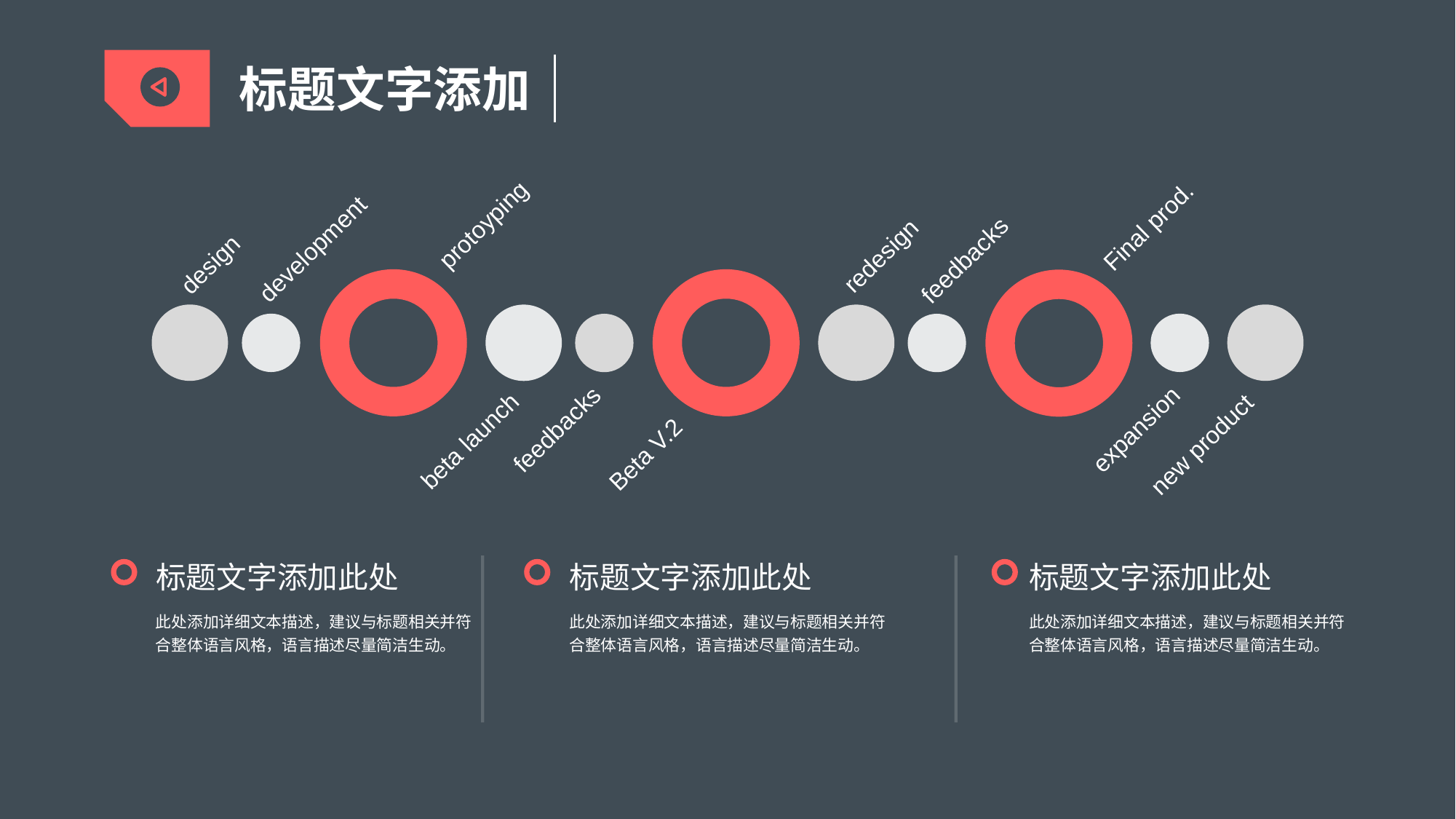

标题文字添加

protoyping
Final prod.
development
redesign
feedbacks
design

expansion
feedbacks
beta launch
new product
Beta V.2
标题文字添加此处
此处添加详细文本描述，建议与标题相关并符合整体语言风格，语言描述尽量简洁生动。
标题文字添加此处
此处添加详细文本描述，建议与标题相关并符合整体语言风格，语言描述尽量简洁生动。
标题文字添加此处
此处添加详细文本描述，建议与标题相关并符合整体语言风格，语言描述尽量简洁生动。